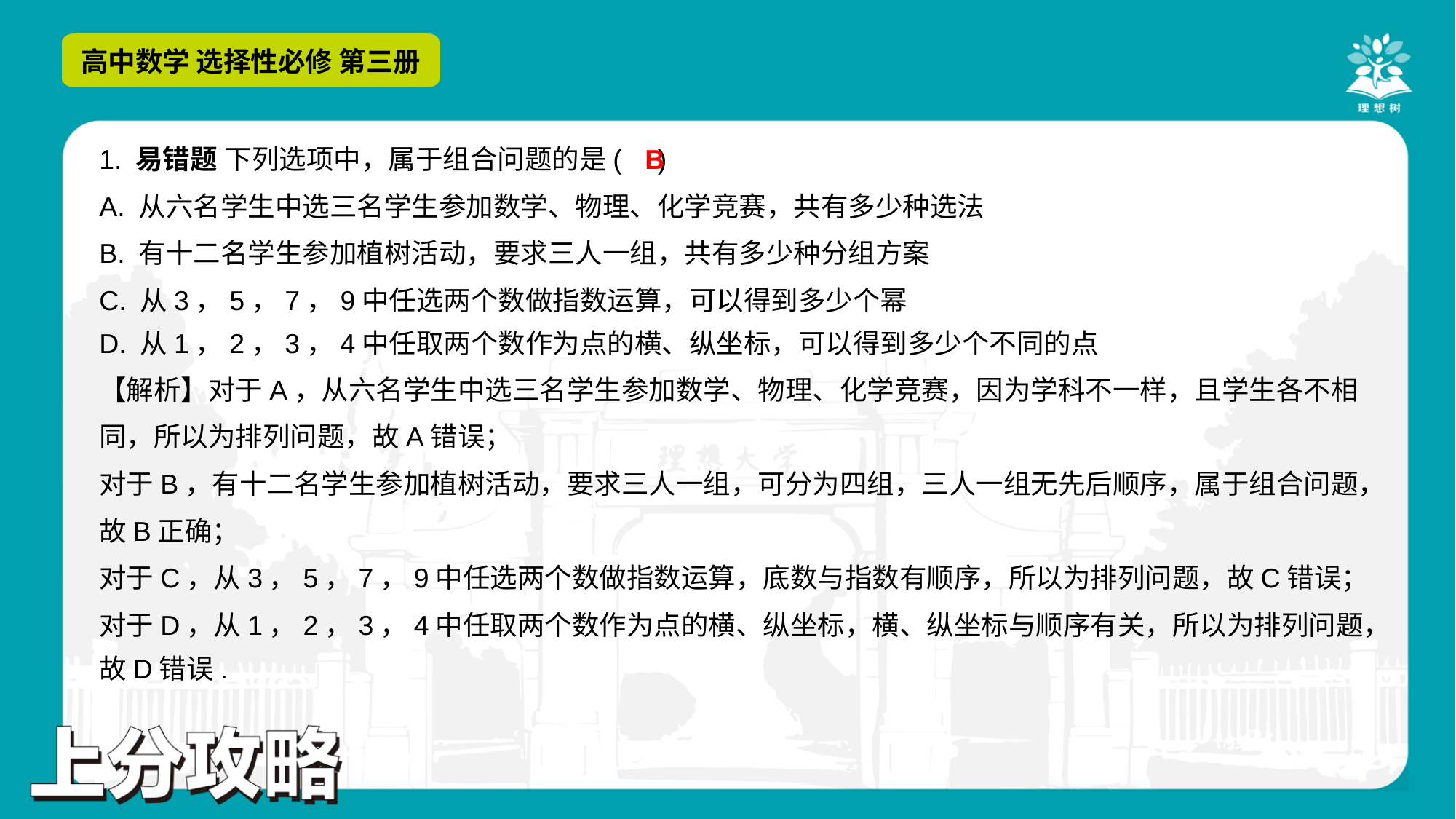

B
1. 易错题 下列选项中，属于组合问题的是(     )
A. 从六名学生中选三名学生参加数学、物理、化学竞赛，共有多少种选法
B. 有十二名学生参加植树活动，要求三人一组，共有多少种分组方案
C. 从3，5，7，9中任选两个数做指数运算，可以得到多少个幂
D. 从1，2，3，4中任取两个数作为点的横、纵坐标，可以得到多少个不同的点
【解析】对于A，从六名学生中选三名学生参加数学、物理、化学竞赛，因为学科不一样，且学生各不相
同，所以为排列问题，故A错误；
对于B，有十二名学生参加植树活动，要求三人一组，可分为四组，三人一组无先后顺序，属于组合问题，
故B正确；
对于C，从3，5，7，9中任选两个数做指数运算，底数与指数有顺序，所以为排列问题，故C错误；
对于D，从1，2，3，4中任取两个数作为点的横、纵坐标，横、纵坐标与顺序有关，所以为排列问题，
故D错误.